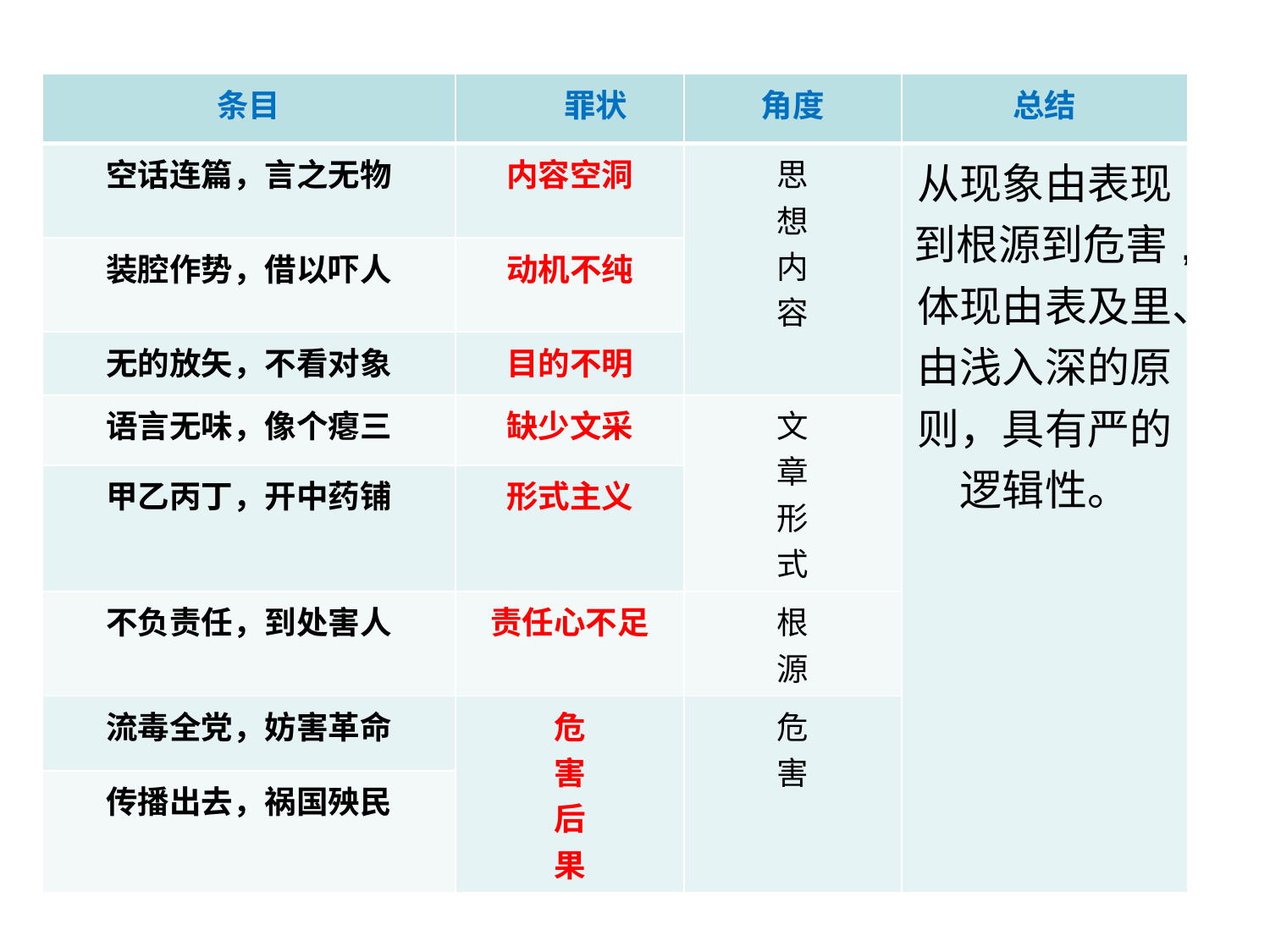

| 条目 | 罪状 | 角度 | 总结 |
| --- | --- | --- | --- |
| 空话连篇，言之无物 | 内容空洞 | 思 想 内 容 | 从现象由表现到根源到危害,体现由表及里、由浅入深的原则，具有严的逻辑性。 |
| 装腔作势，借以吓人 | 动机不纯 |  |  |
| 无的放矢，不看对象 | 目的不明 |  |  |
| 语言无味，像个瘪三 | 缺少文采 | 文 章 形 式 |  |
| 甲乙丙丁，开中药铺 | 形式主义 |  |  |
| 不负责任，到处害人 | 责任心不足 | 根 源 |  |
| 流毒全党，妨害革命 | 危 害 后 果 | 危 害 |  |
| 传播出去，祸国殃民 |  |  |  |